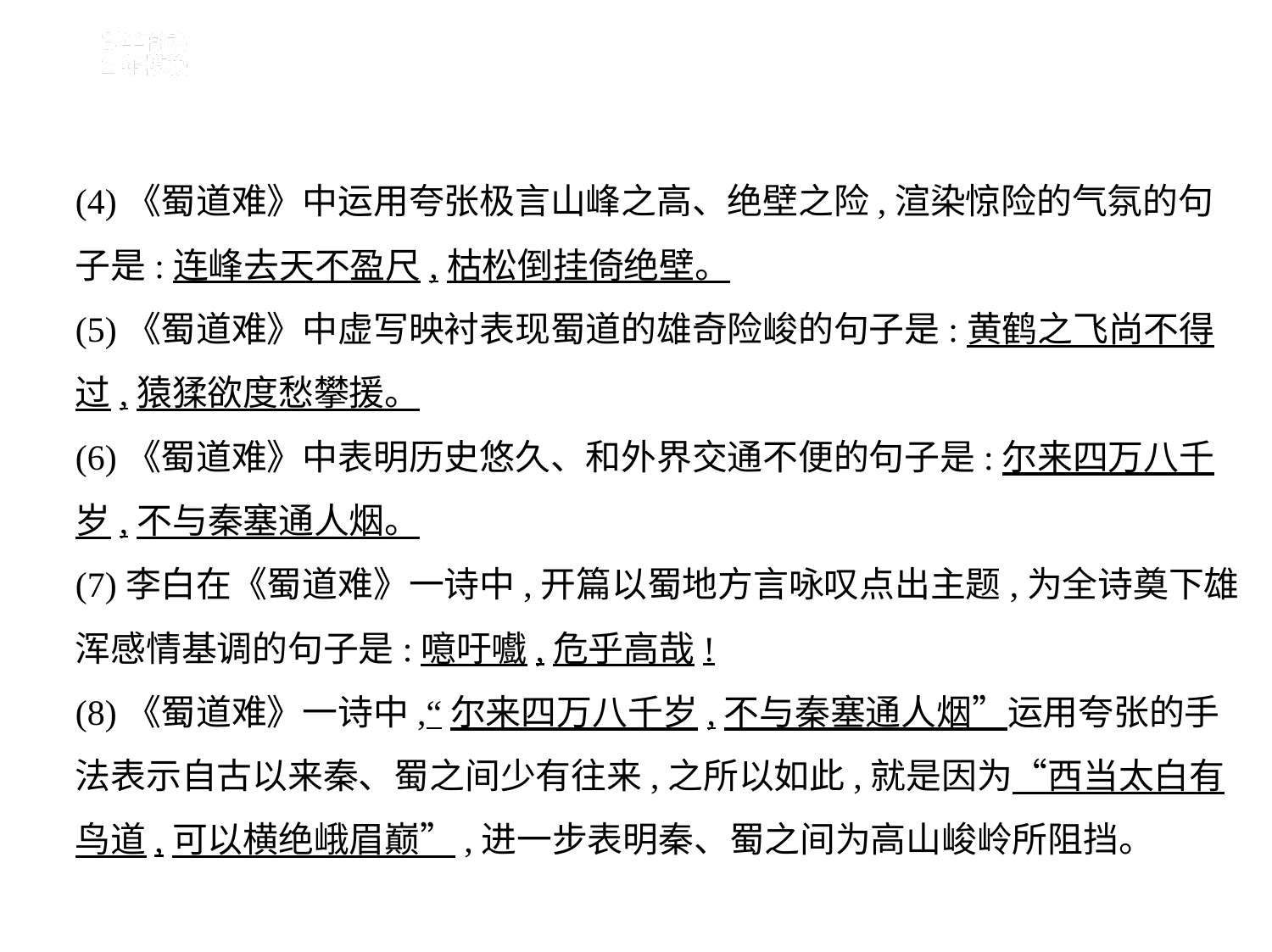

(4)《蜀道难》中运用夸张极言山峰之高、绝壁之险,渲染惊险的气氛的句
子是:连峰去天不盈尺,枯松倒挂倚绝壁。
(5)《蜀道难》中虚写映衬表现蜀道的雄奇险峻的句子是:黄鹤之飞尚不得
过,猿猱欲度愁攀援。
(6)《蜀道难》中表明历史悠久、和外界交通不便的句子是:尔来四万八千
岁,不与秦塞通人烟。
(7)李白在《蜀道难》一诗中,开篇以蜀地方言咏叹点出主题,为全诗奠下雄
浑感情基调的句子是:噫吁嚱,危乎高哉!
(8)《蜀道难》一诗中,“尔来四万八千岁,不与秦塞通人烟”运用夸张的手
法表示自古以来秦、蜀之间少有往来,之所以如此,就是因为“西当太白有
鸟道,可以横绝峨眉巅”,进一步表明秦、蜀之间为高山峻岭所阻挡。